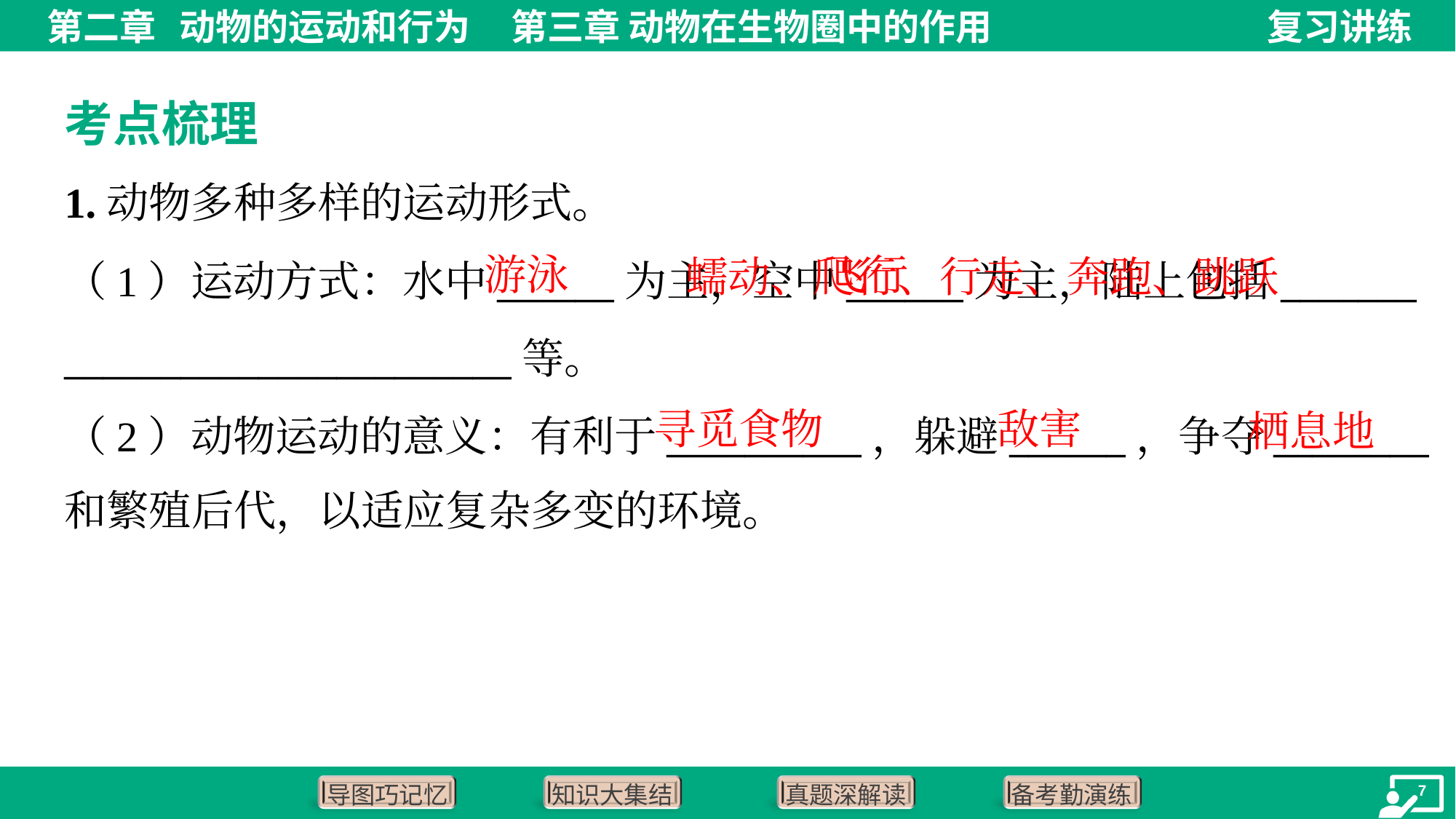

考点梳理
1.动物多种多样的运动形式。
                                                        蠕动、爬行、行走、奔跑、跳跃
游泳
飞行
（1）运动方式：水中______为主，空中______为主，陆上包括_______
_______________________等。
（2）动物运动的意义：有利于__________，躲避______，争夺________
和繁殖后代，以适应复杂多变的环境。
寻觅食物
敌害
栖息地